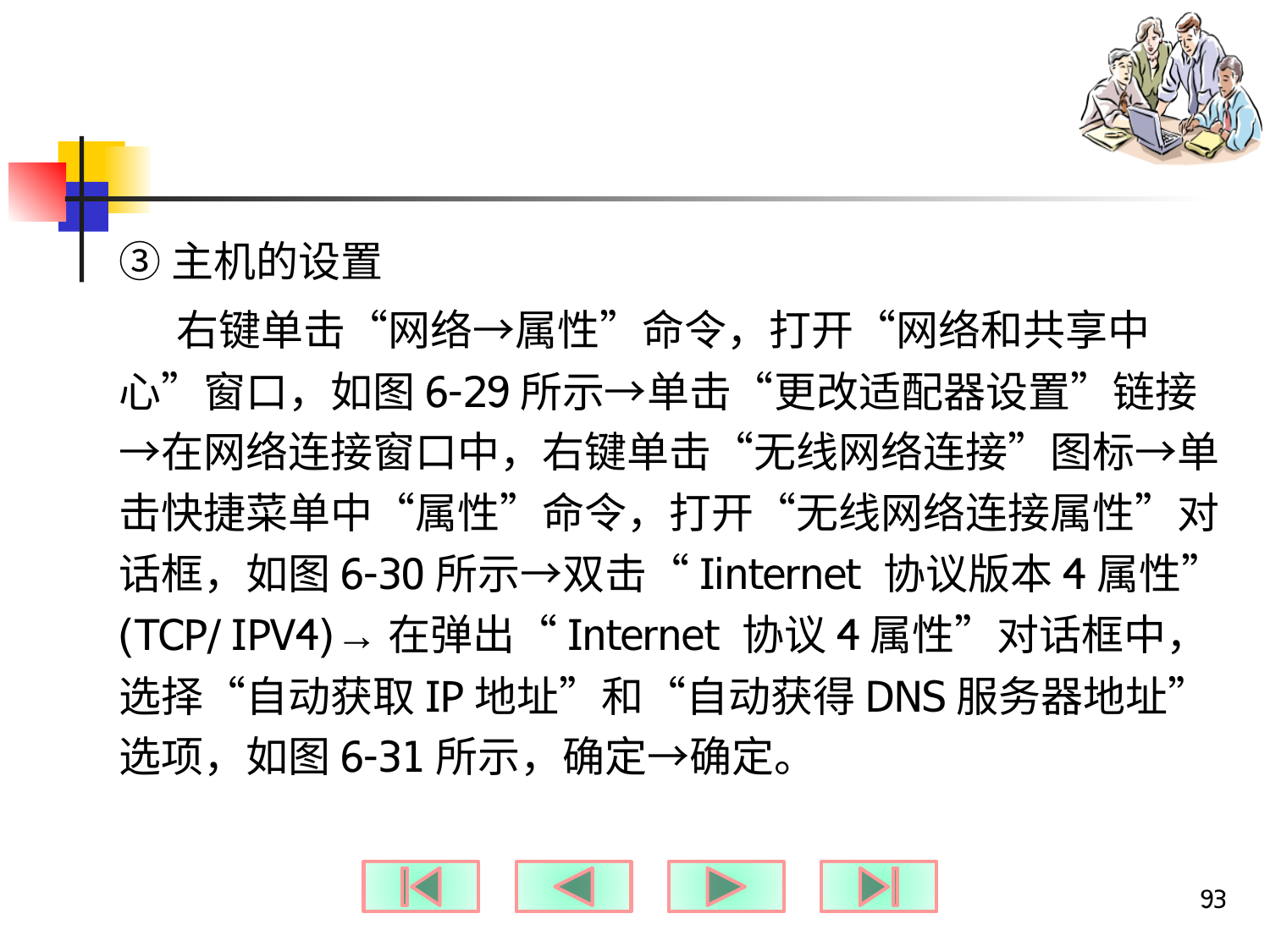

#
③主机的设置
     右键单击“网络→属性”命令，打开“网络和共享中心”窗口，如图6-29所示→单击“更改适配器设置”链接→在网络连接窗口中，右键单击“无线网络连接”图标→单击快捷菜单中“属性”命令，打开“无线网络连接属性”对话框，如图6-30所示→双击“Iinternet 协议版本4属性”(TCP/IPV4)→在弹出“Internet 协议4属性”对话框中，选择“自动获取IP地址”和“自动获得DNS服务器地址”选项，如图6-31所示，确定→确定。
93